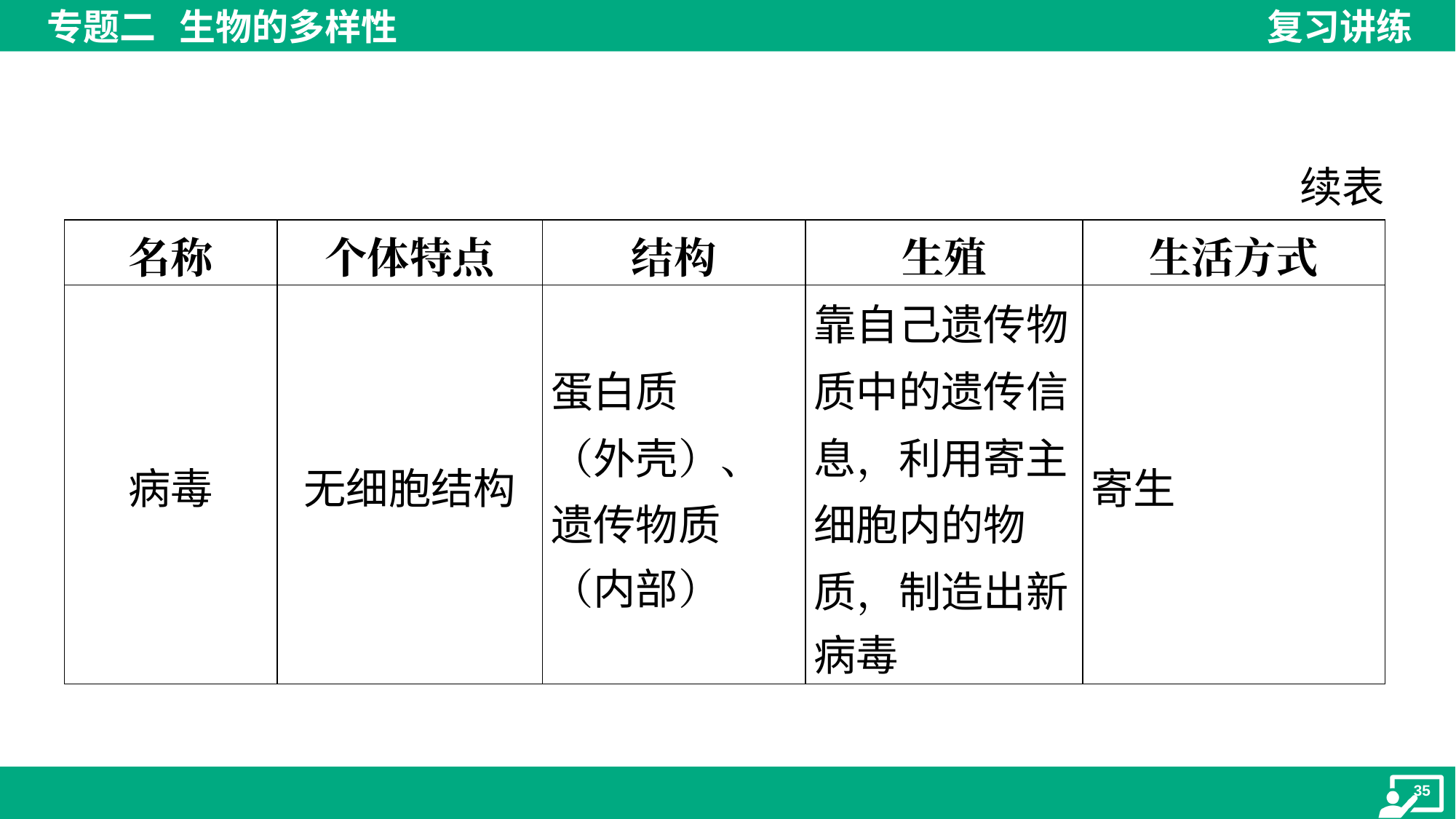

续表
| 名称 | 个体特点 | 结构 | 生殖 | 生活方式 |
| --- | --- | --- | --- | --- |
| 病毒 | 无细胞结构 | 蛋白质 （外壳）、 遗传物质 （内部） | 靠自己遗传物 质中的遗传信 息，利用寄主 细胞内的物 质，制造出新 病毒 | 寄生 |